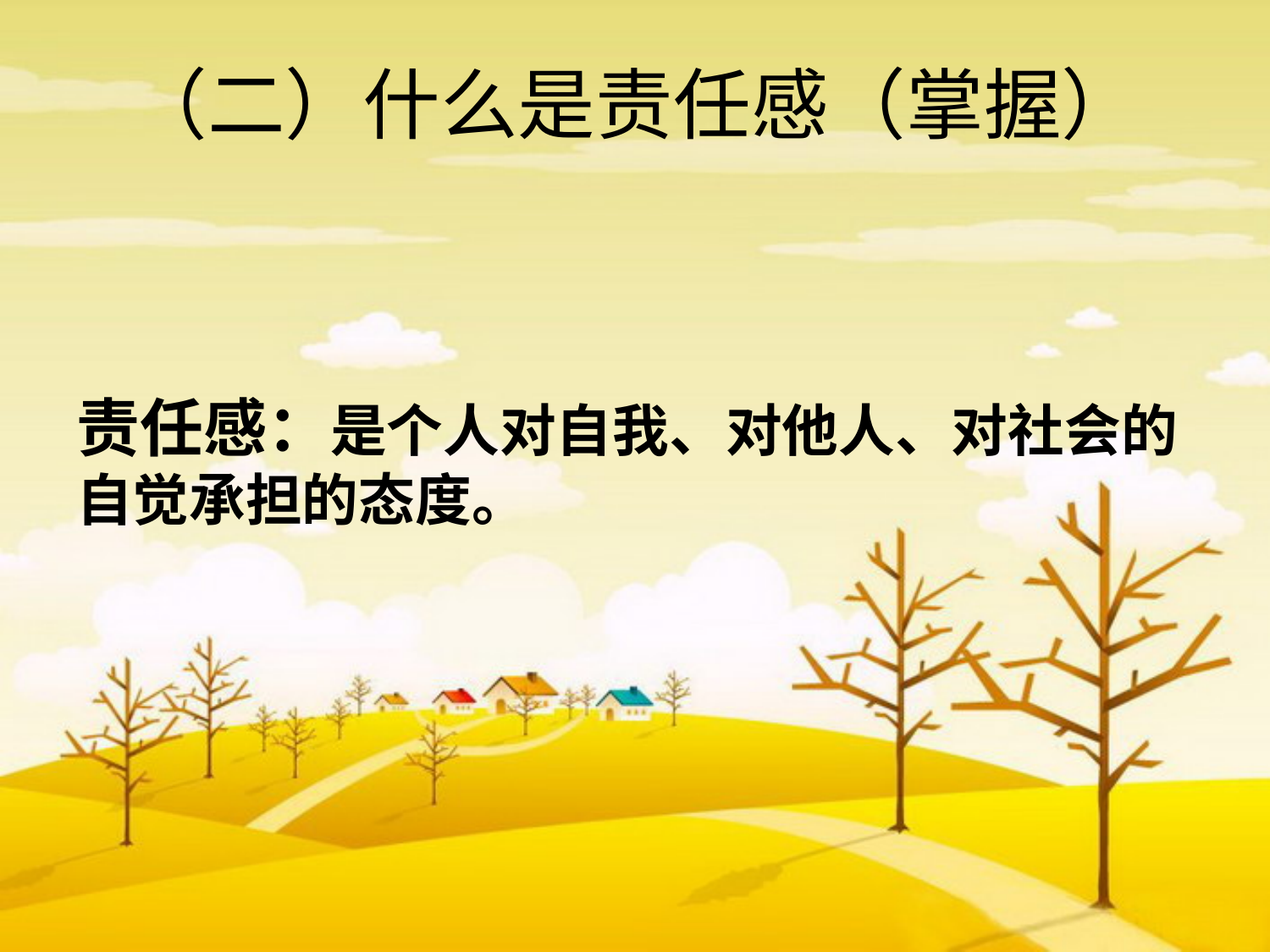

# （二）什么是责任感（掌握）

责任感：是个人对自我、对他人、对社会的自觉承担的态度。